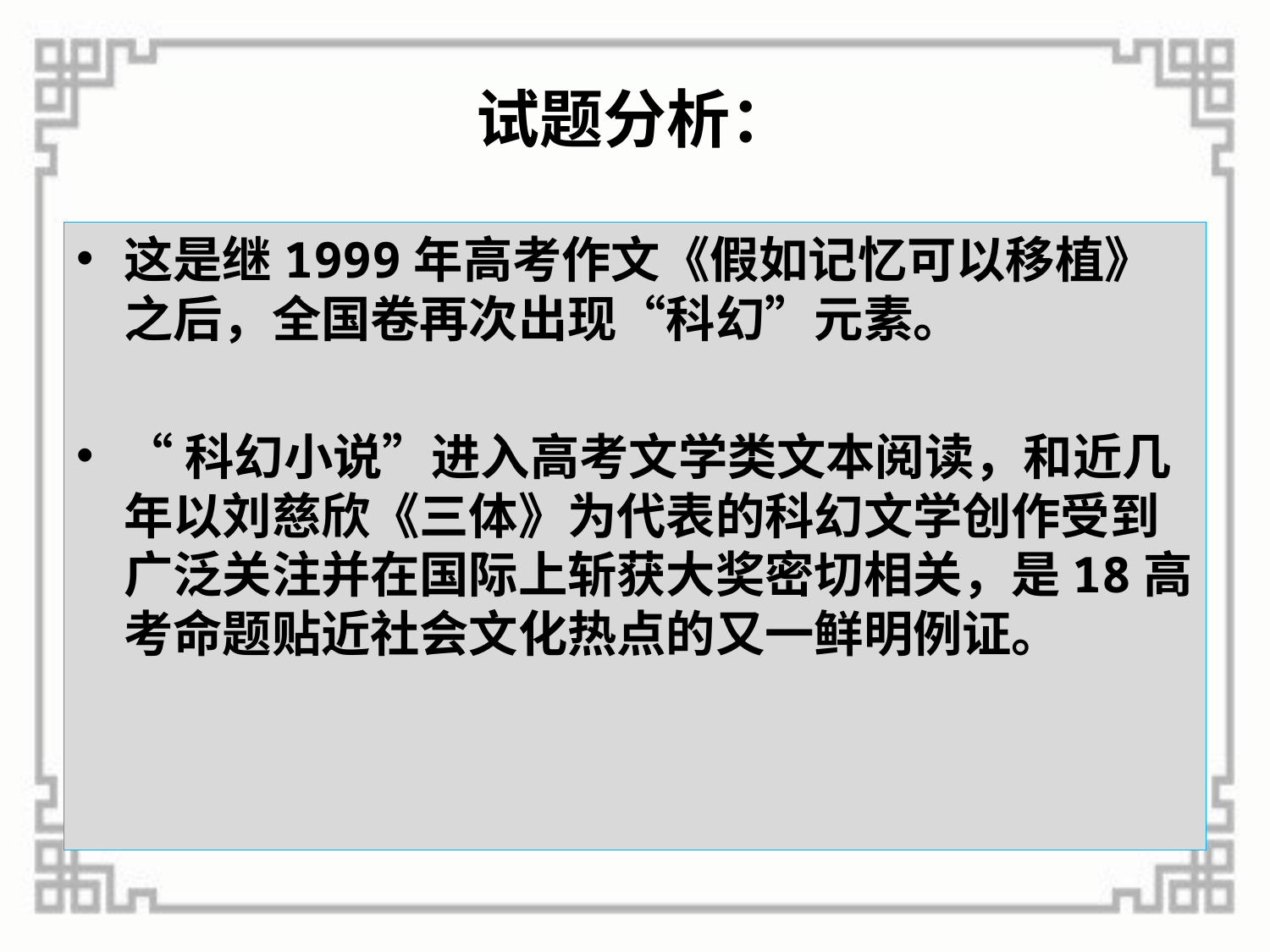

# 试题分析：
这是继1999年高考作文《假如记忆可以移植》之后，全国卷再次出现“科幻”元素。

“科幻小说”进入高考文学类文本阅读，和近几年以刘慈欣《三体》为代表的科幻文学创作受到广泛关注并在国际上斩获大奖密切相关，是18高考命题贴近社会文化热点的又一鲜明例证。